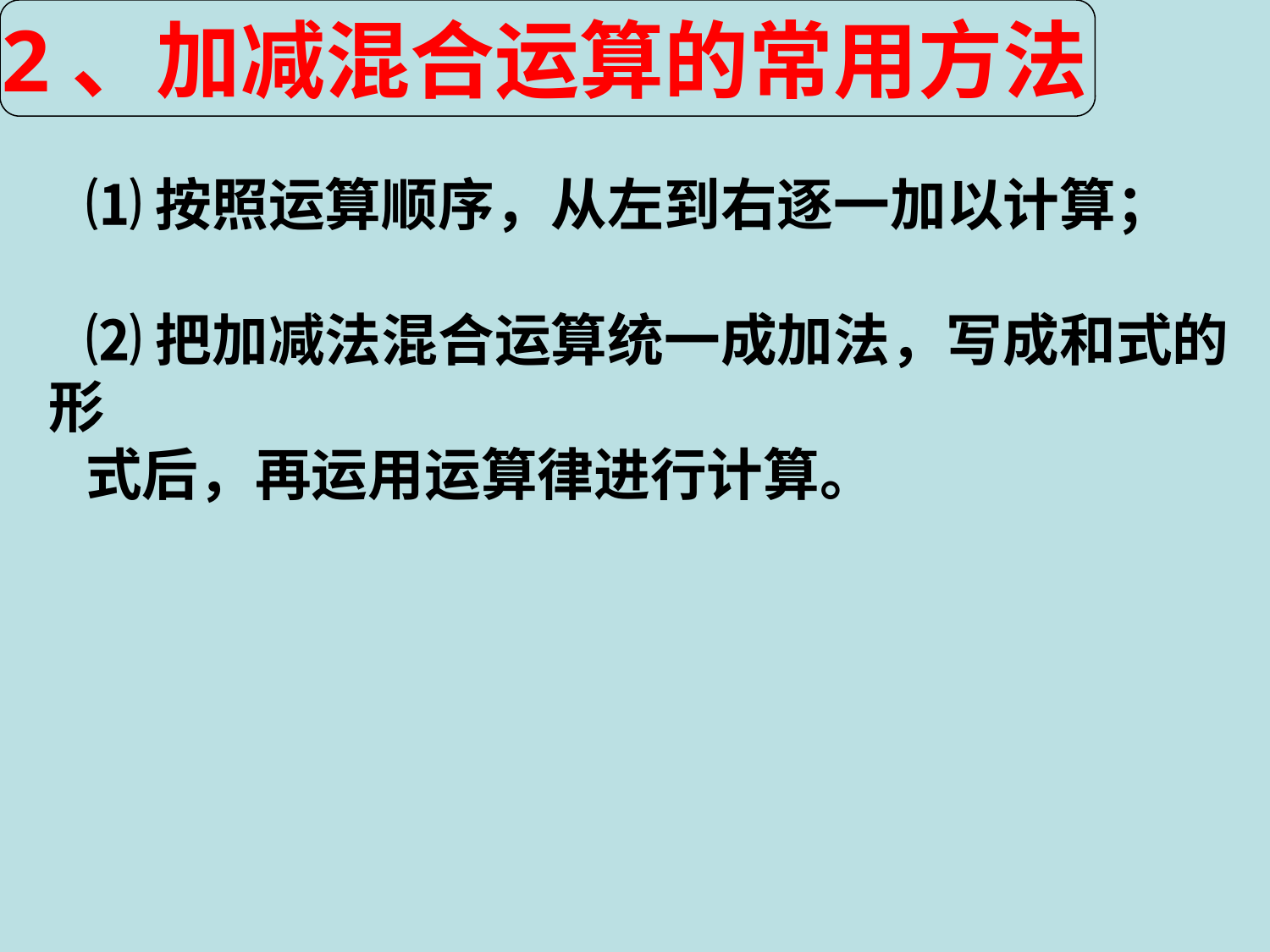

2、加减混合运算的常用方法
⑴按照运算顺序，从左到右逐一加以计算；

⑵把加减法混合运算统一成加法，写成和式的形
式后，再运用运算律进行计算。